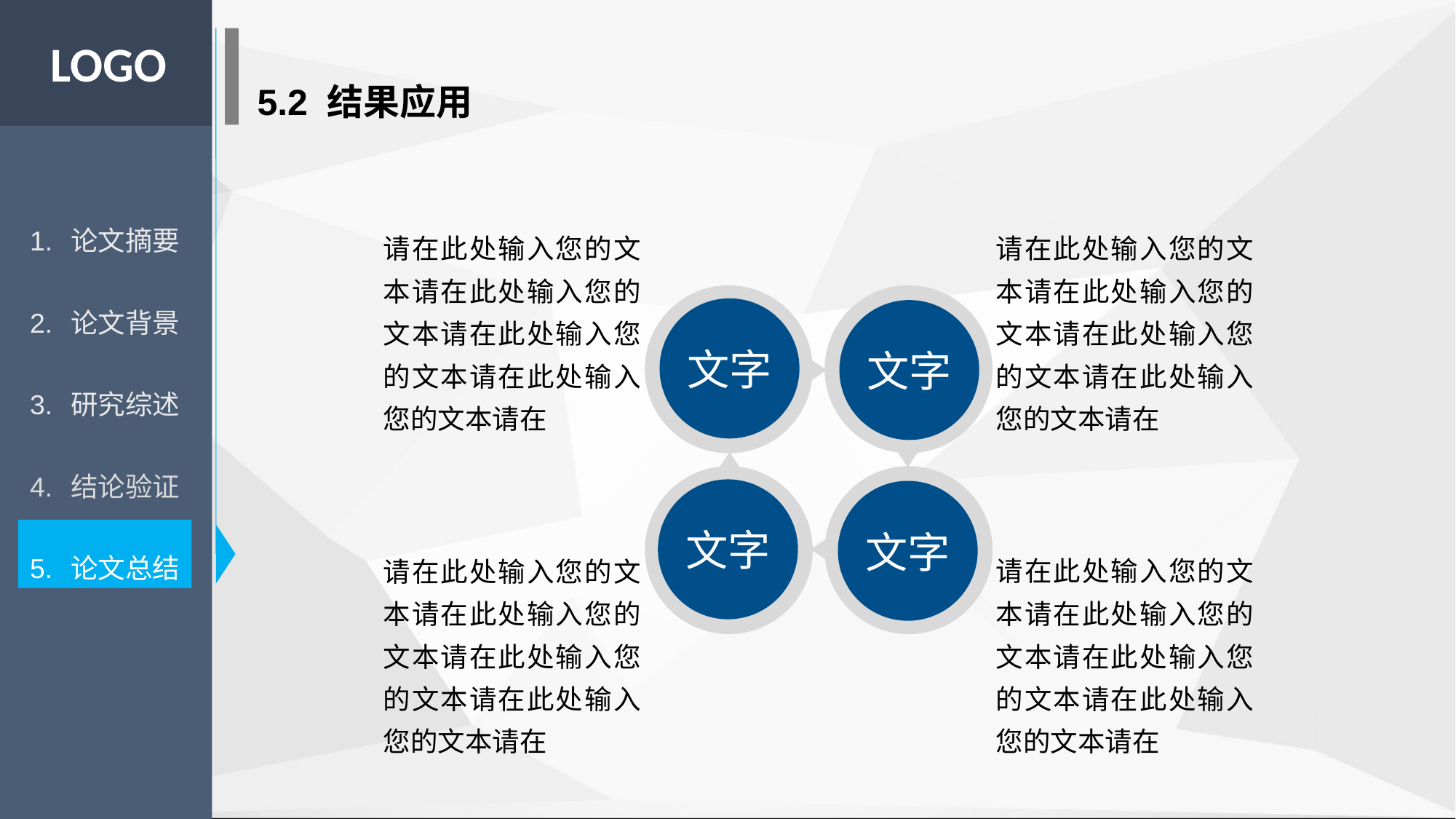

LOGO

5.2 结果应用
论文摘要
论文背景
研究综述
结论验证
论文总结
请在此处输入您的文本请在此处输入您的文本请在此处输入您的文本请在此处输入您的文本请在
请在此处输入您的文本请在此处输入您的文本请在此处输入您的文本请在此处输入您的文本请在

文字

文字

文字

文字

请在此处输入您的文本请在此处输入您的文本请在此处输入您的文本请在此处输入您的文本请在
请在此处输入您的文本请在此处输入您的文本请在此处输入您的文本请在此处输入您的文本请在